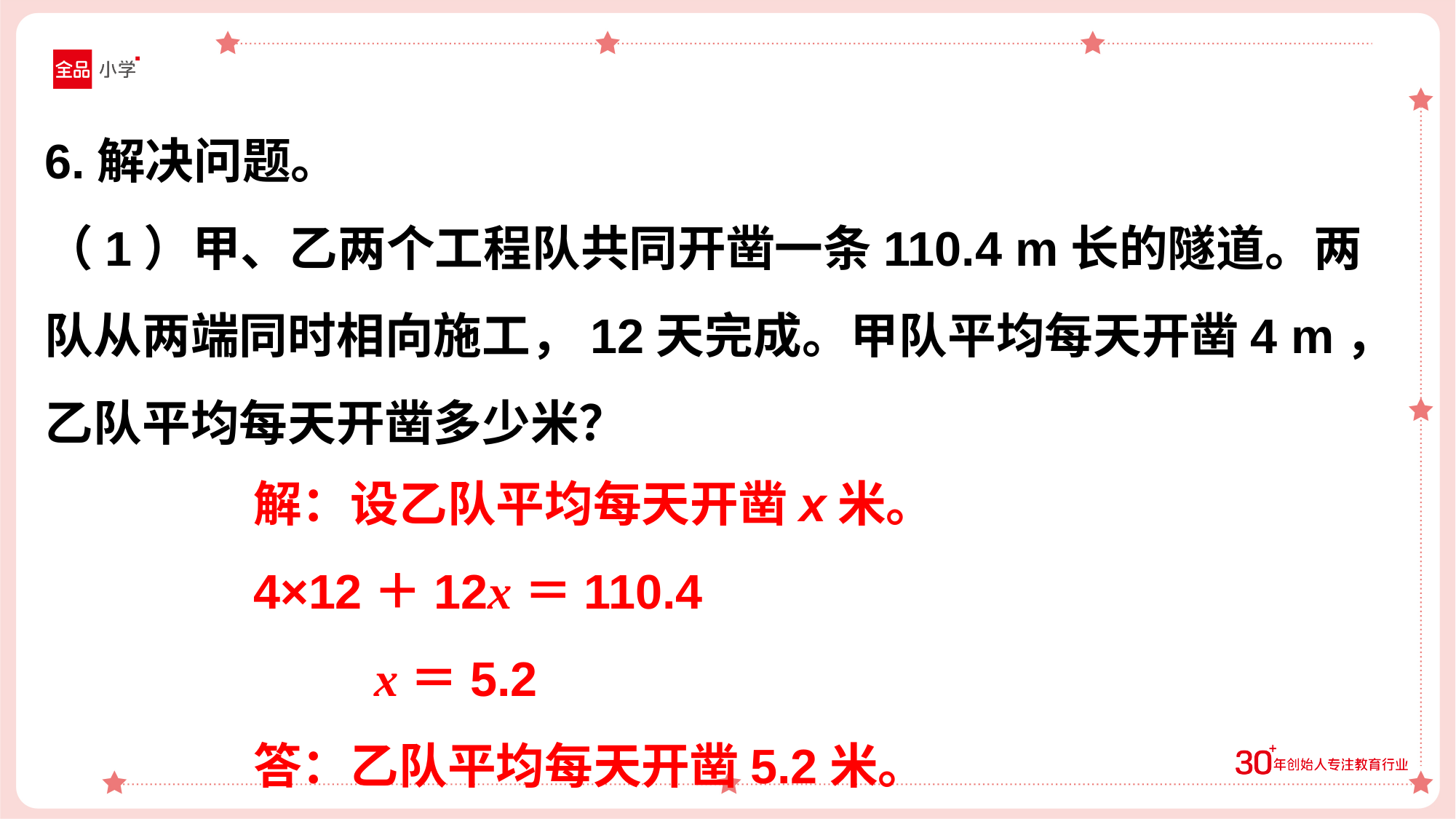

6.解决问题。
（1）甲、乙两个工程队共同开凿一条110.4 m长的隧道。两队从两端同时相向施工，12天完成。甲队平均每天开凿4 m，乙队平均每天开凿多少米？

解：设乙队平均每天开凿x米。
4×12＋12x＝110.4
         x＝5.2
答：乙队平均每天开凿5.2米。